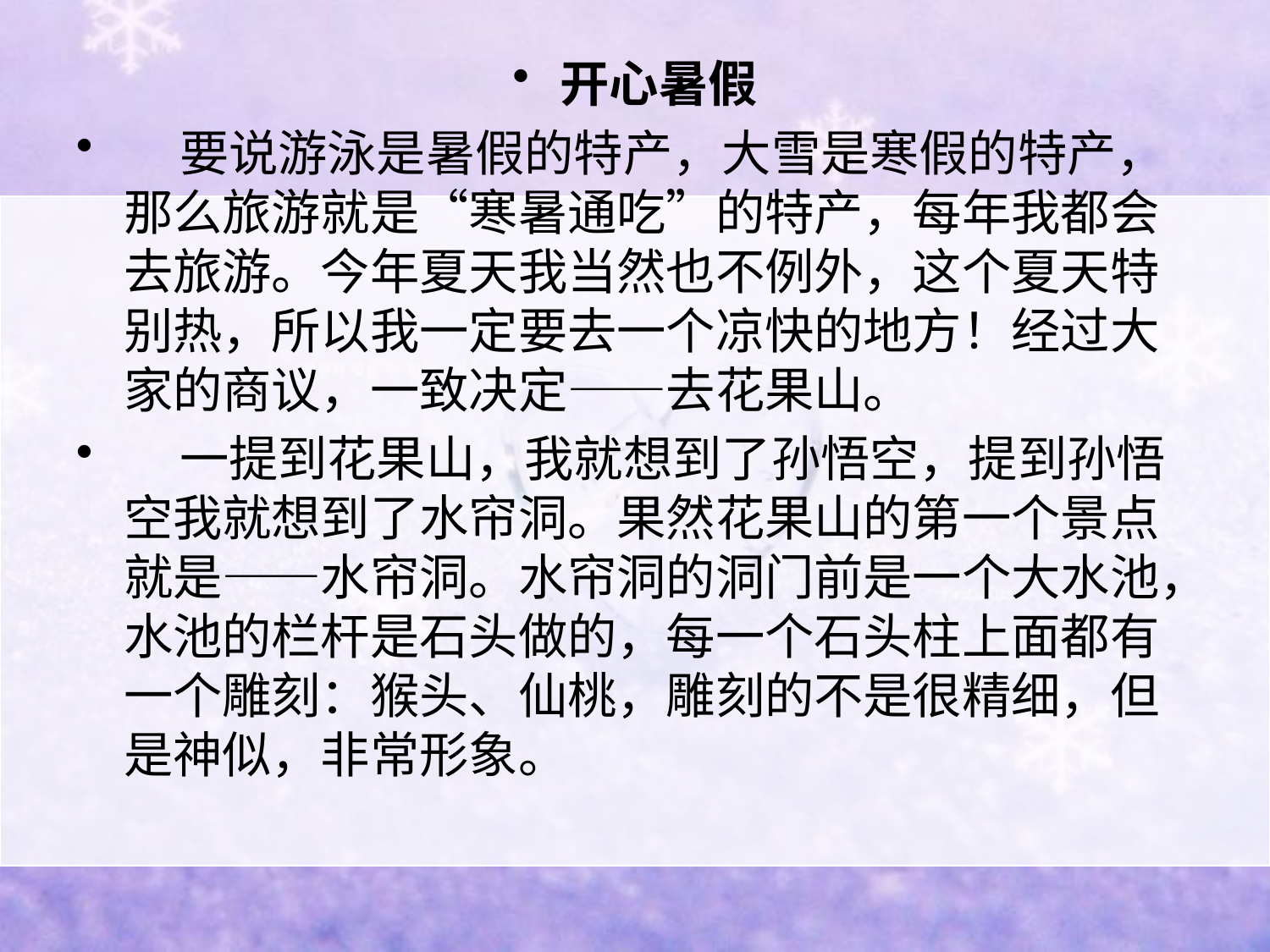

#
开心暑假
    要说游泳是暑假的特产，大雪是寒假的特产，那么旅游就是“寒暑通吃”的特产，每年我都会去旅游。今年夏天我当然也不例外，这个夏天特别热，所以我一定要去一个凉快的地方！经过大家的商议，一致决定——去花果山。
    一提到花果山，我就想到了孙悟空，提到孙悟空我就想到了水帘洞。果然花果山的第一个景点就是——水帘洞。水帘洞的洞门前是一个大水池，水池的栏杆是石头做的，每一个石头柱上面都有一个雕刻：猴头、仙桃，雕刻的不是很精细，但是神似，非常形象。